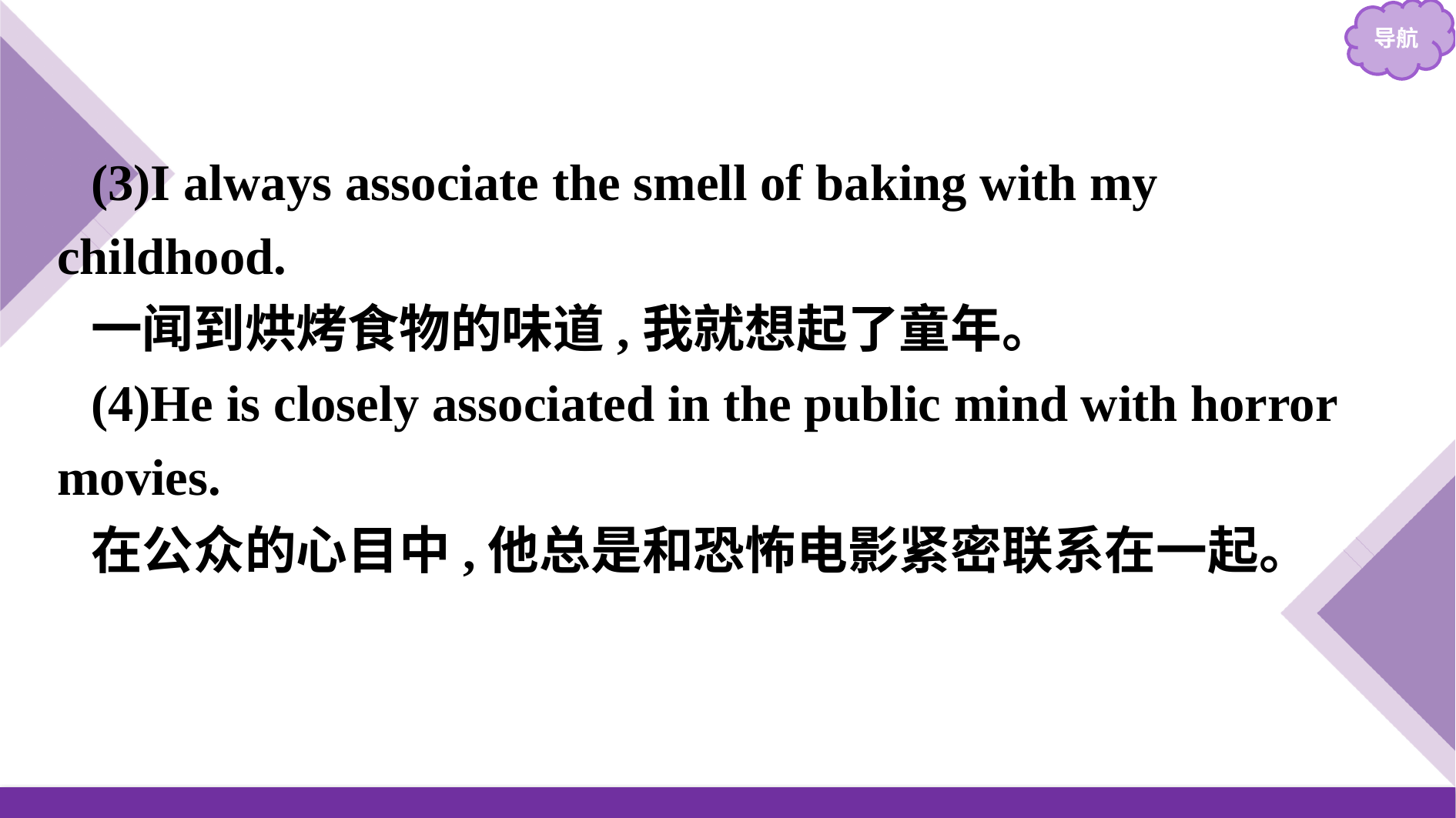

(3)I always associate the smell of baking with my childhood.
一闻到烘烤食物的味道,我就想起了童年。
(4)He is closely associated in the public mind with horror movies.
在公众的心目中,他总是和恐怖电影紧密联系在一起。